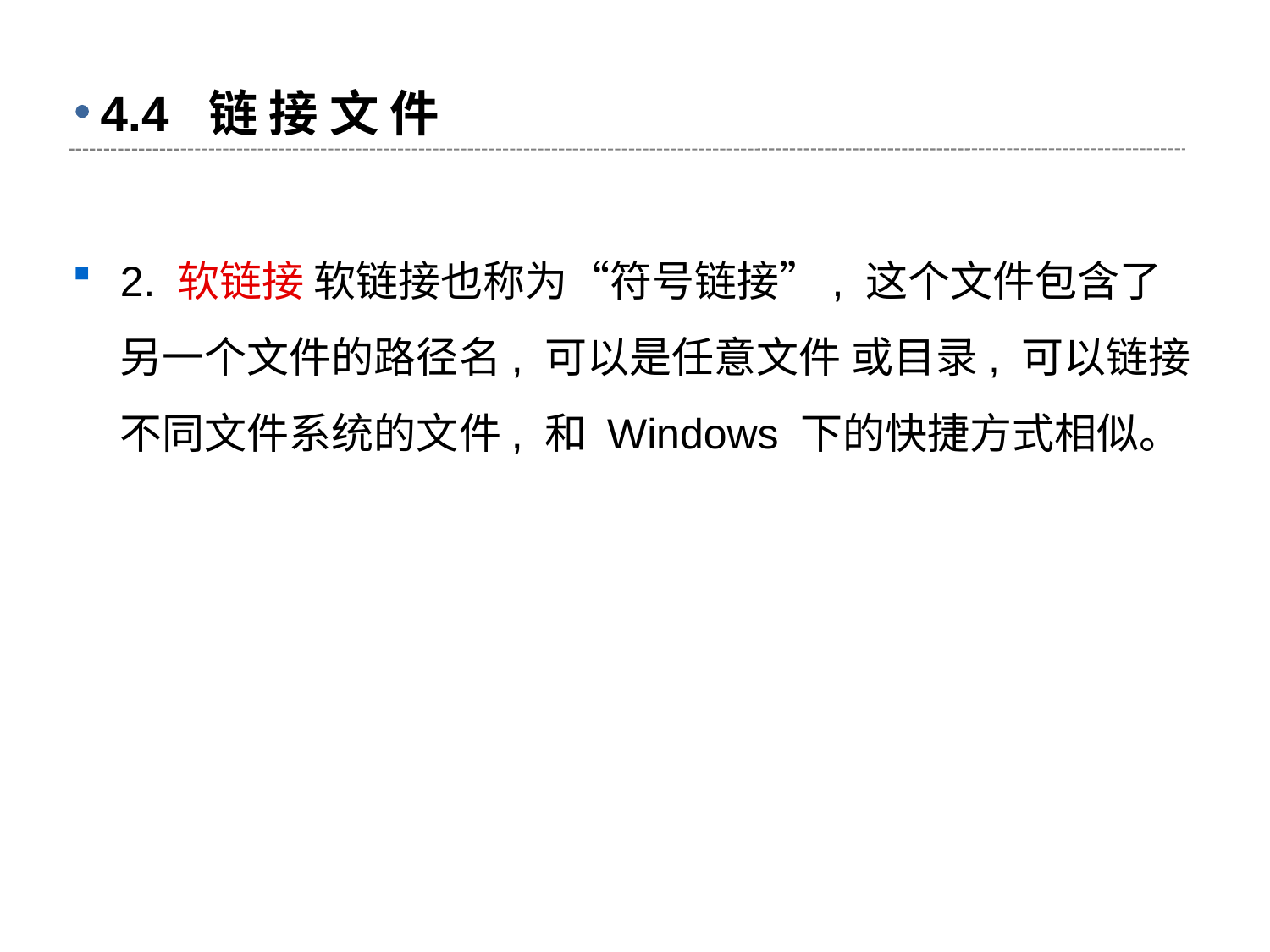

# 4.4  链 接 文 件
2. 软链接 软链接也称为“符号链接”, 这个文件包含了另一个文件的路径名, 可以是任意文件 或目录, 可以链接不同文件系统的文件, 和 Windows 下的快捷方式相似。